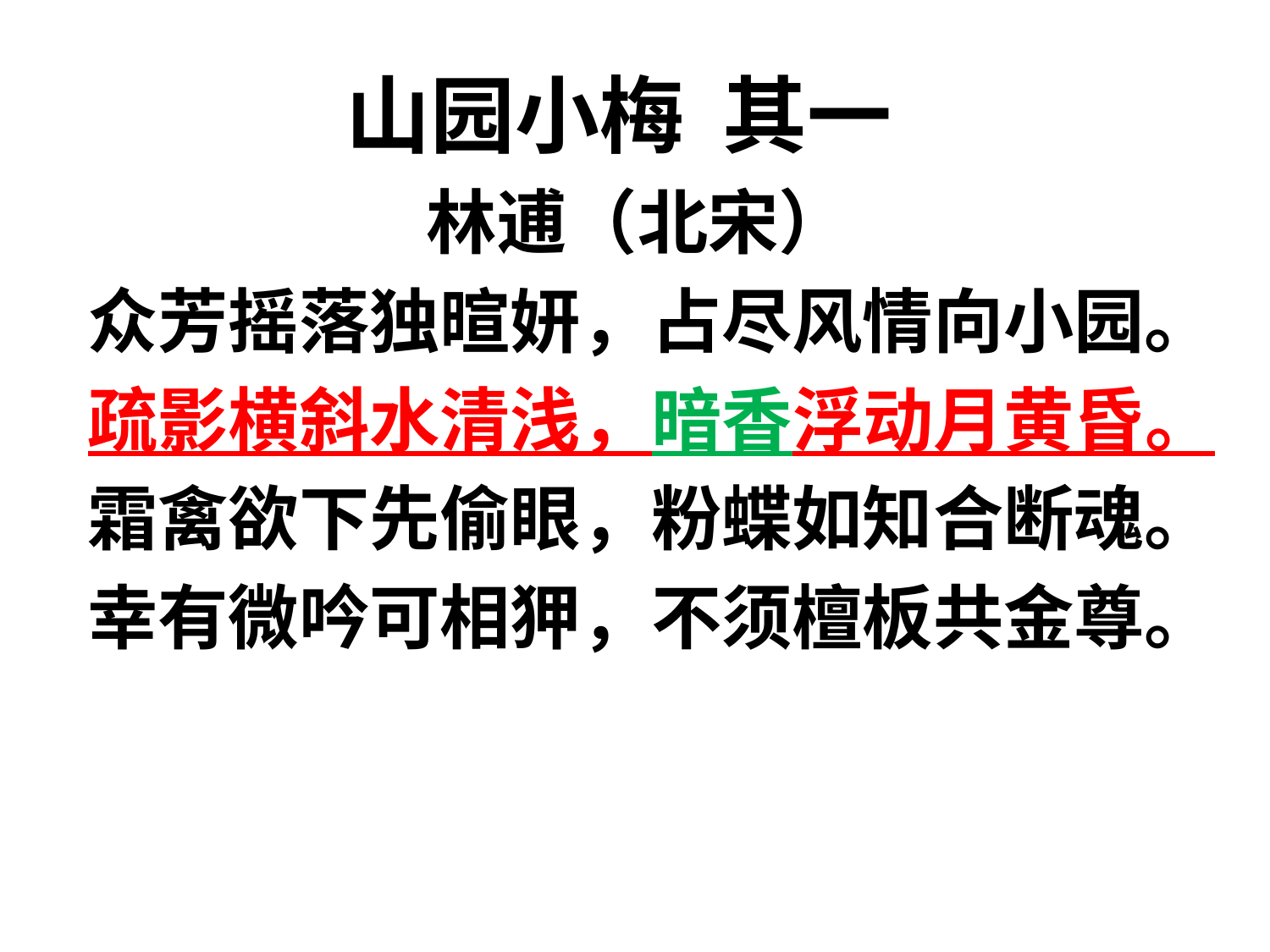

山园小梅  其一
                    林逋（北宋）
众芳摇落独暄妍，占尽风情向小园。
疏影横斜水清浅，暗香浮动月黄昏。
霜禽欲下先偷眼，粉蝶如知合断魂。
幸有微吟可相狎，不须檀板共金尊。